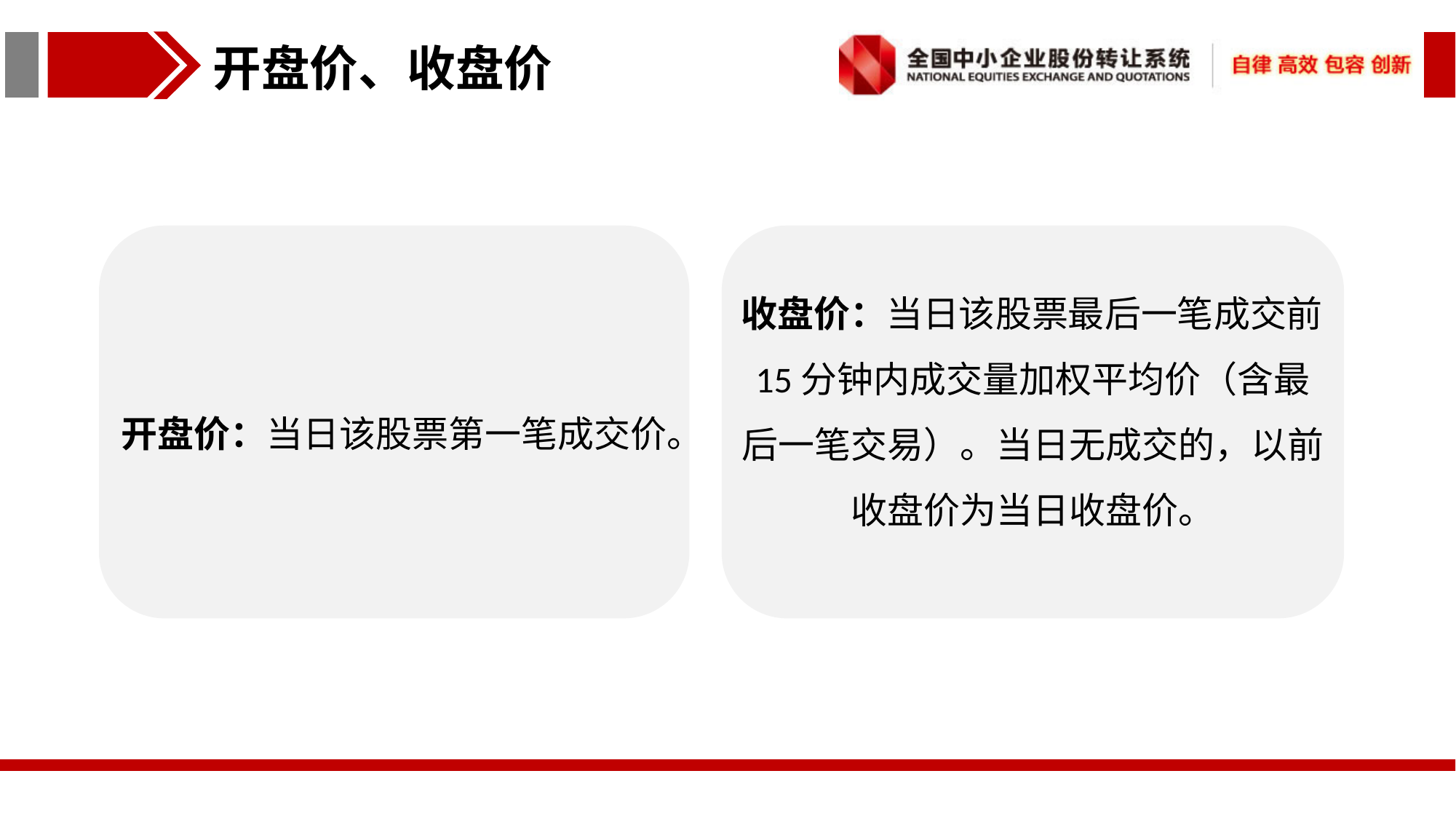

开盘价、收盘价
收盘价：当日该股票最后一笔成交前15分钟内成交量加权平均价（含最后一笔交易）。当日无成交的，以前收盘价为当日收盘价。

开盘价：当日该股票第一笔成交价。
53